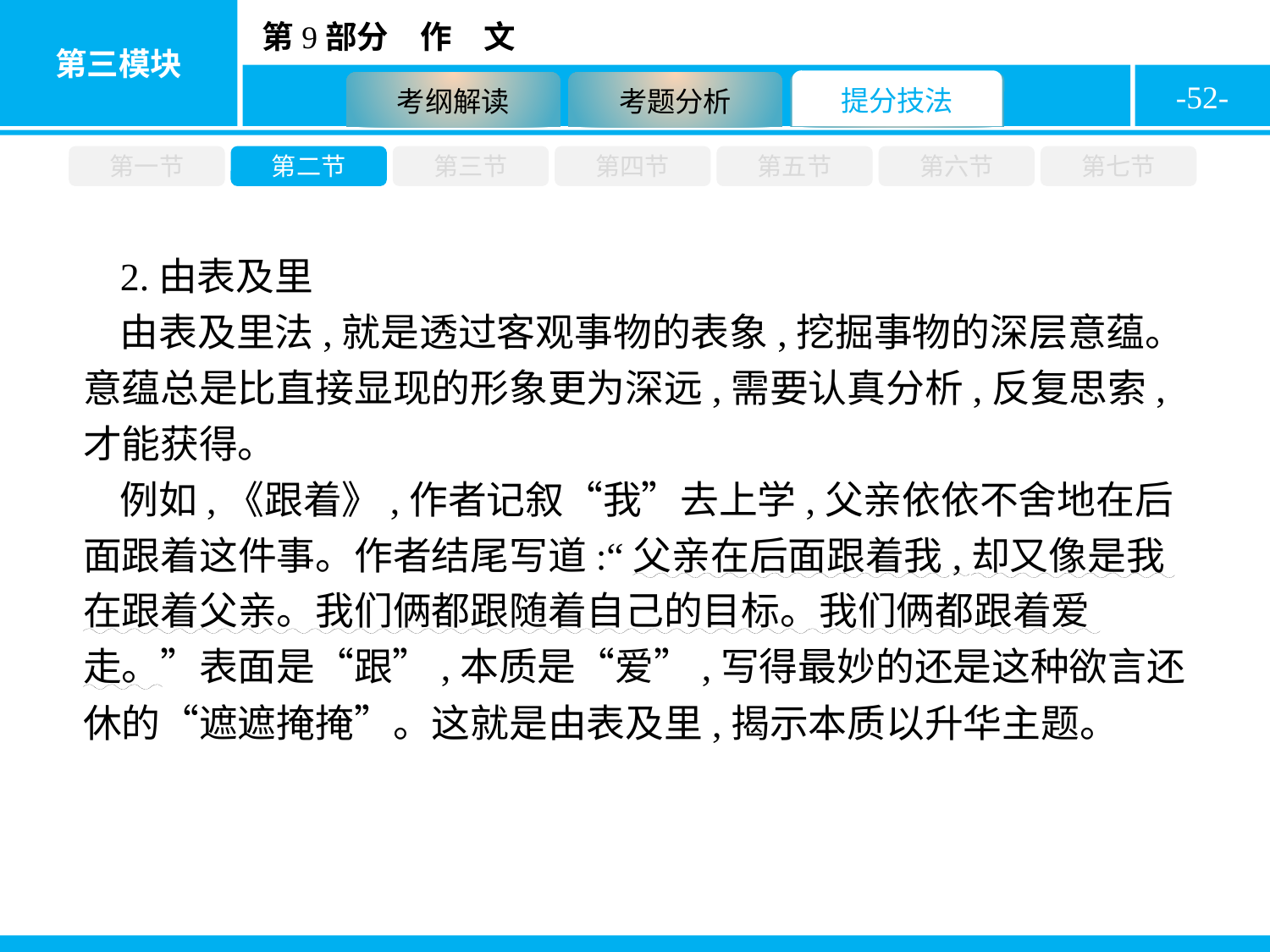

-52-
第一节
第二节
第三节
第四节
第五节
第六节
第七节
2.由表及里
由表及里法,就是透过客观事物的表象,挖掘事物的深层意蕴。意蕴总是比直接显现的形象更为深远,需要认真分析,反复思索,才能获得。
例如,《跟着》,作者记叙“我”去上学,父亲依依不舍地在后面跟着这件事。作者结尾写道:“父亲在后面跟着我,却又像是我在跟着父亲。我们俩都跟随着自己的目标。我们俩都跟着爱走。”表面是“跟”,本质是“爱”,写得最妙的还是这种欲言还休的“遮遮掩掩”。这就是由表及里,揭示本质以升华主题。